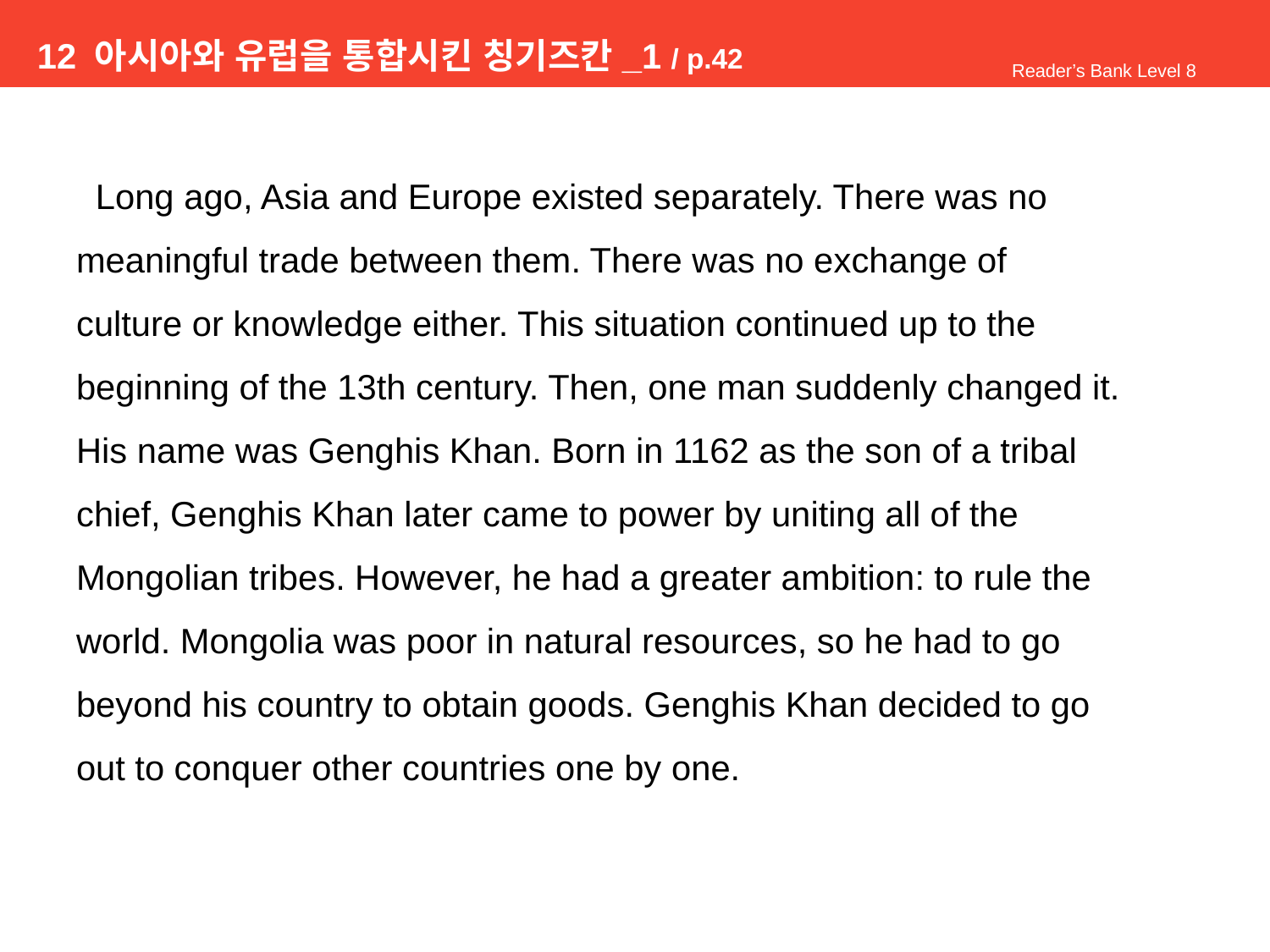

# 12 아시아와 유럽을 통합시킨 칭기즈칸_1 / p.42
Reader’s Bank Level 8

  Long ago, Asia and Europe existed separately. There was no
meaningful trade between them. There was no exchange of
culture or knowledge either. This situation continued up to the
beginning of the 13th century. Then, one man suddenly changed it.
His name was Genghis Khan. Born in 1162 as the son of a tribal
chief, Genghis Khan later came to power by uniting all of the
Mongolian tribes. However, he had a greater ambition: to rule the
world. Mongolia was poor in natural resources, so he had to go
beyond his country to obtain goods. Genghis Khan decided to go
out to conquer other countries one by one.